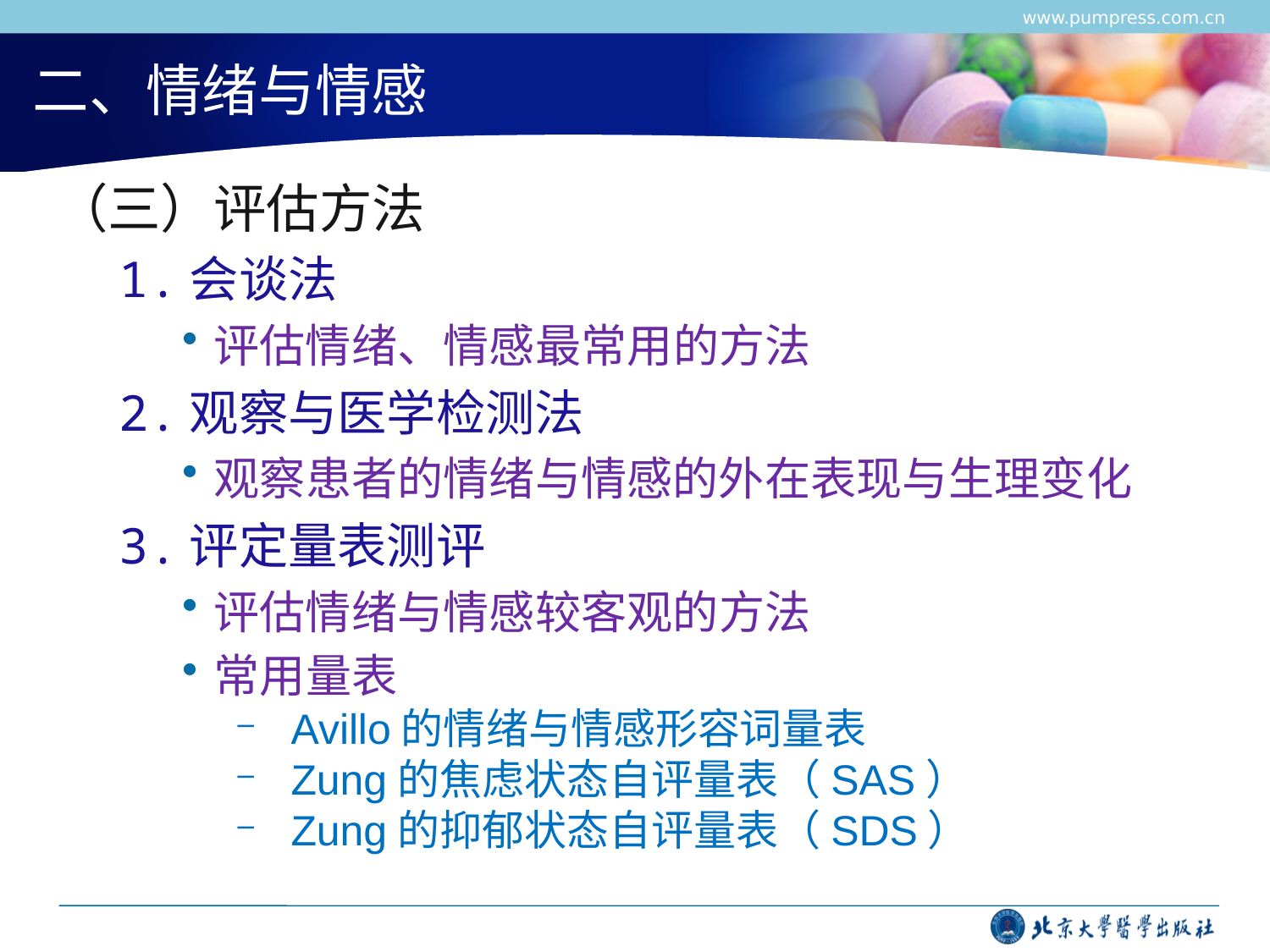

www.pumpress.com.cn
# 二、情绪与情感
（三）评估方法
1.会谈法
评估情绪、情感最常用的方法
2.观察与医学检测法
观察患者的情绪与情感的外在表现与生理变化
3.评定量表测评
评估情绪与情感较客观的方法
常用量表
Avillo的情绪与情感形容词量表
Zung的焦虑状态自评量表（SAS）
Zung的抑郁状态自评量表（SDS）